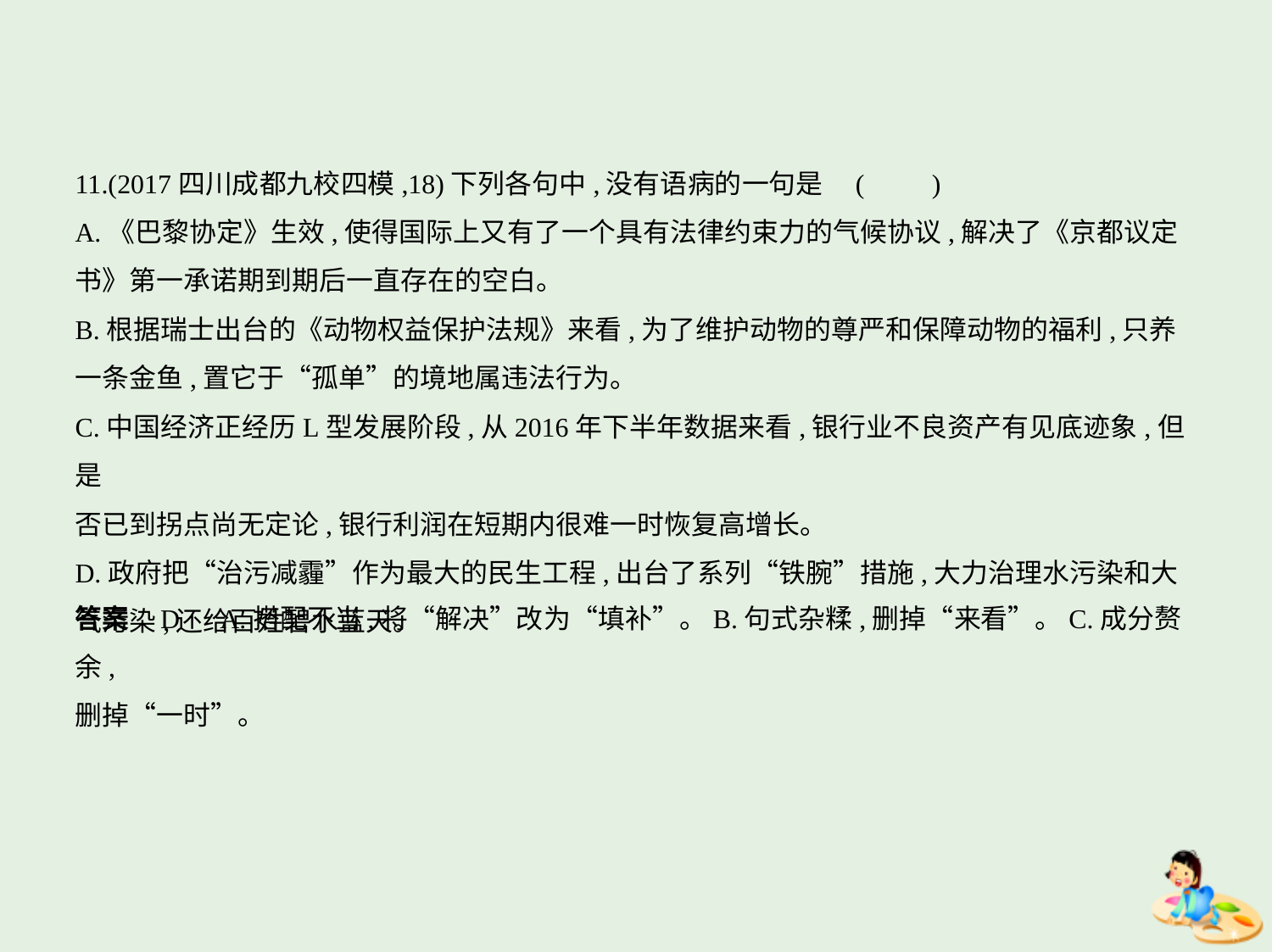

11.(2017四川成都九校四模,18)下列各句中,没有语病的一句是 (　　)
A.《巴黎协定》生效,使得国际上又有了一个具有法律约束力的气候协议,解决了《京都议定
书》第一承诺期到期后一直存在的空白。
B.根据瑞士出台的《动物权益保护法规》来看,为了维护动物的尊严和保障动物的福利,只养
一条金鱼,置它于“孤单”的境地属违法行为。
C.中国经济正经历L型发展阶段,从2016年下半年数据来看,银行业不良资产有见底迹象,但是
否已到拐点尚无定论,银行利润在短期内很难一时恢复高增长。
D.政府把“治污减霾”作为最大的民生工程,出台了系列“铁腕”措施,大力治理水污染和大
气污染,还给百姓碧水蓝天。
答案    D　A.搭配不当,将“解决”改为“填补”。B.句式杂糅,删掉“来看”。C.成分赘余,
删掉“一时”。